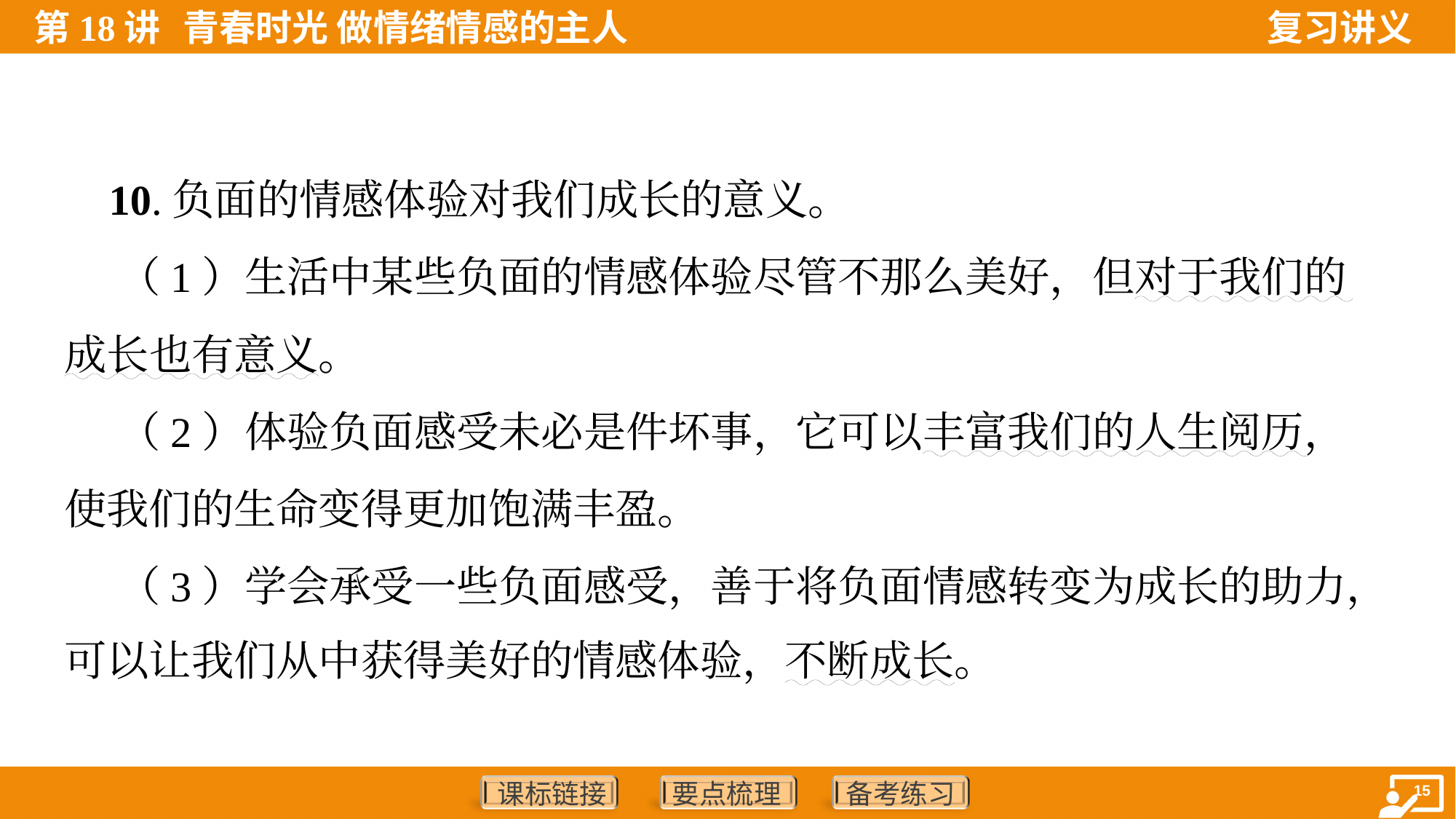

10.负面的情感体验对我们成长的意义。
    （1）生活中某些负面的情感体验尽管不那么美好，但对于我们的
成长也有意义。
    （2）体验负面感受未必是件坏事，它可以丰富我们的人生阅历，
使我们的生命变得更加饱满丰盈。
    （3）学会承受一些负面感受，善于将负面情感转变为成长的助力，
可以让我们从中获得美好的情感体验，不断成长。